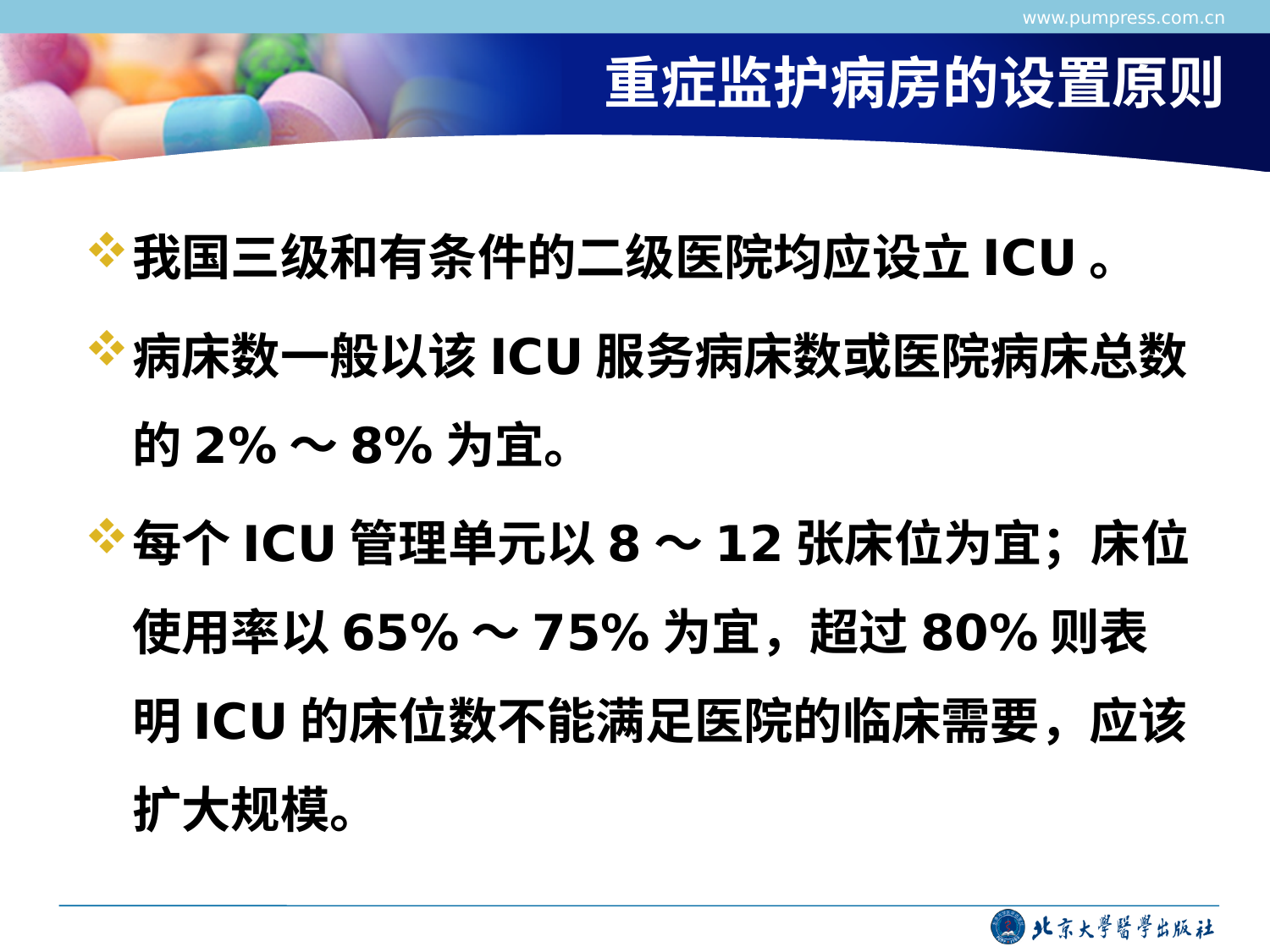

www.pumpress.com.cn
# 重症监护病房的设置原则
我国三级和有条件的二级医院均应设立ICU。
病床数一般以该ICU服务病床数或医院病床总数的2%～8%为宜。
每个ICU管理单元以8～12张床位为宜；床位使用率以65%～75%为宜，超过80%则表明ICU的床位数不能满足医院的临床需要，应该扩大规模。